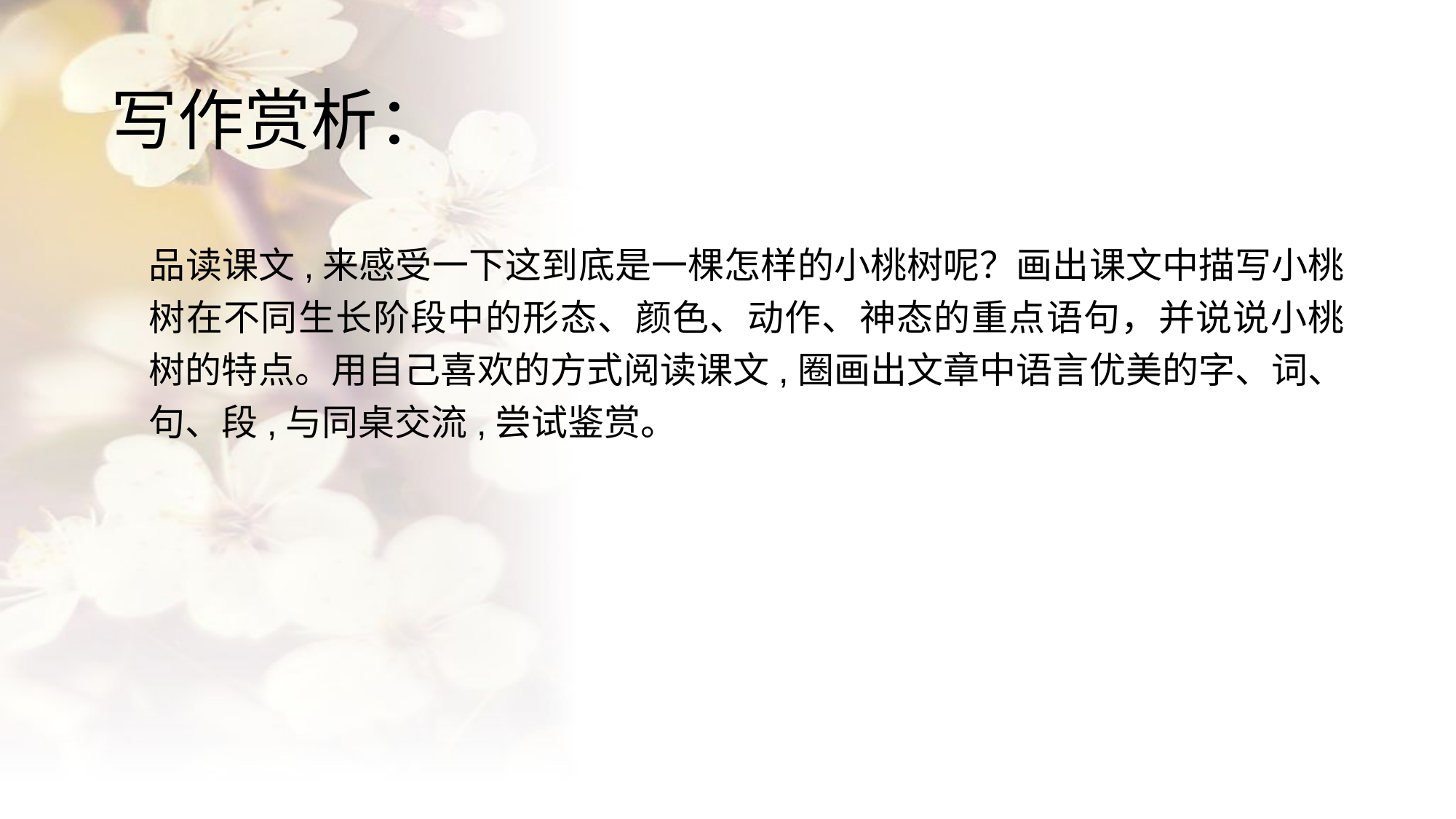

# 写作赏析：

品读课文,来感受一下这到底是一棵怎样的小桃树呢？画出课文中描写小桃树在不同生长阶段中的形态、颜色、动作、神态的重点语句，并说说小桃树的特点。用自己喜欢的方式阅读课文,圈画出文章中语言优美的字、词、句、段,与同桌交流,尝试鉴赏。